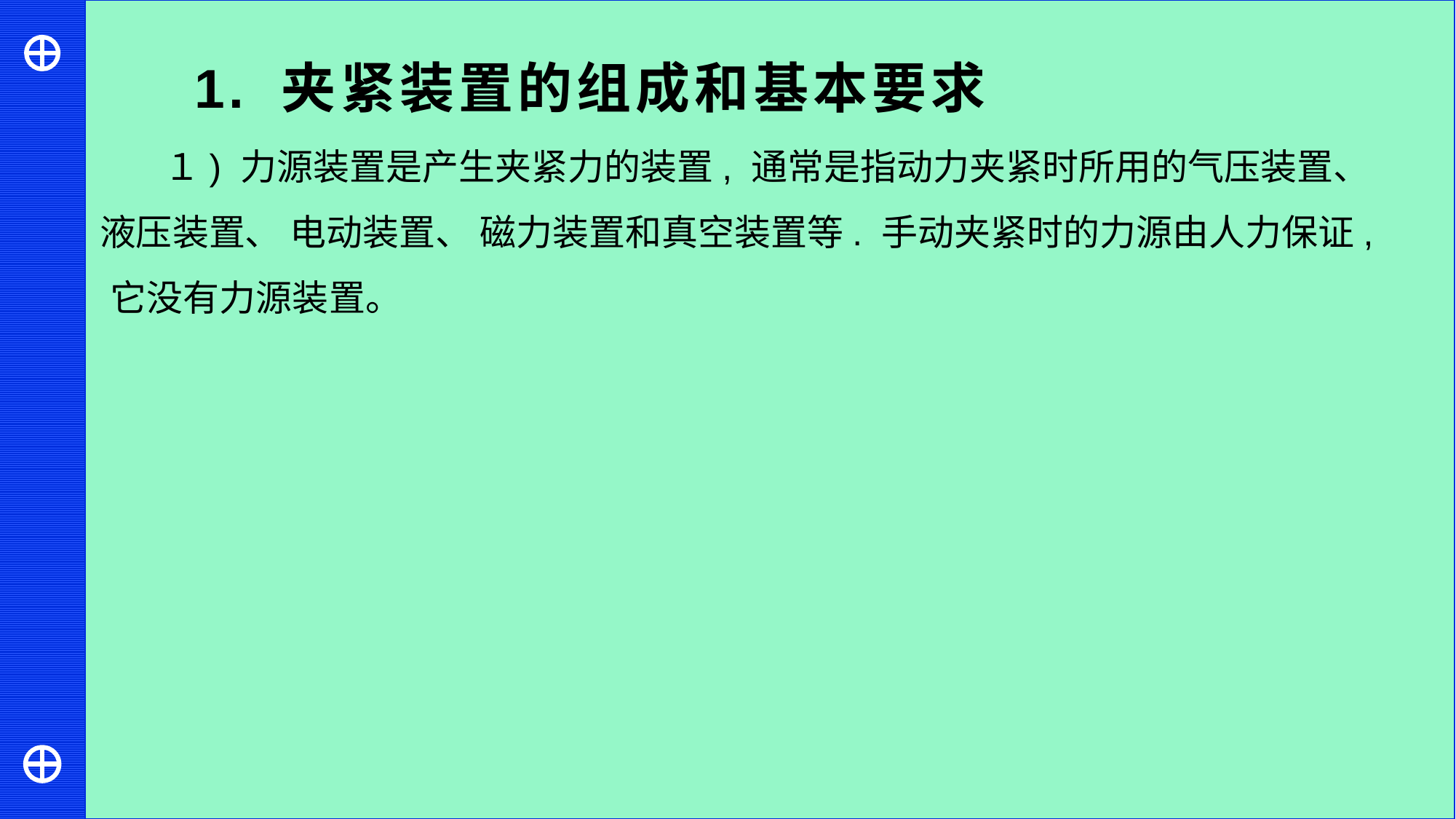

1. 夹紧装置的组成和基本要求
１) 力源装置是产生夹紧力的装置, 通常是指动力夹紧时所用的气压装置、 液压装置、 电动装置、 磁力装置和真空装置等. 手动夹紧时的力源由人力保证, 它没有力源装置。